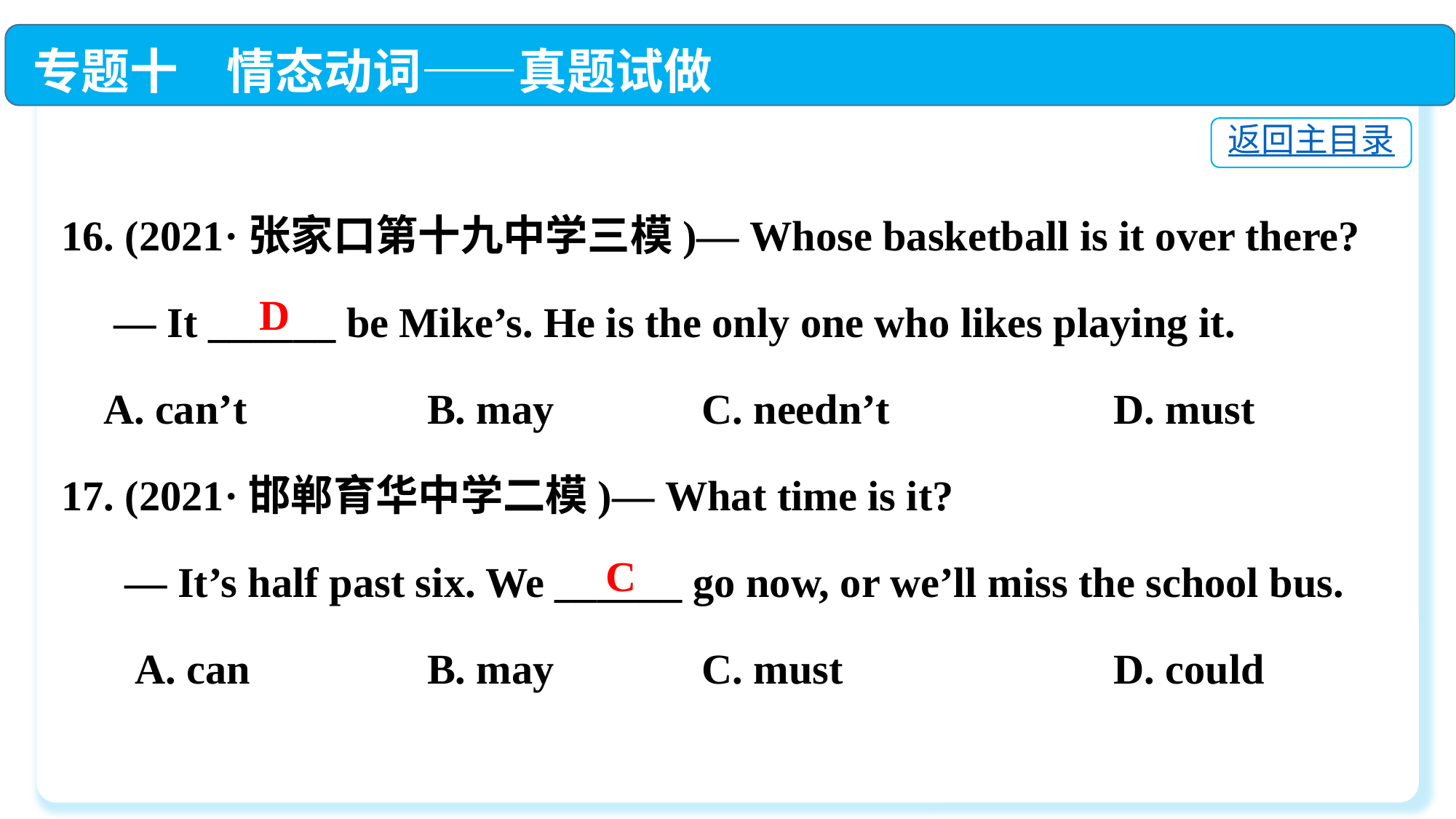

专题十　情态动词——真题试做

返回主目录
16. (2021·张家口第十九中学三模)— Whose basketball is it over there?
     — It ______ be Mike’s. He is the only one who likes playing it.
    A. can’t	              B. may	         C. needn’t	                 D. must
17. (2021·邯郸育华中学二模)— What time is it?
      — It’s half past six. We ______ go now, or we’ll miss the school bus.
       A. can	              B. may	         C. must	                 D. could
D
C